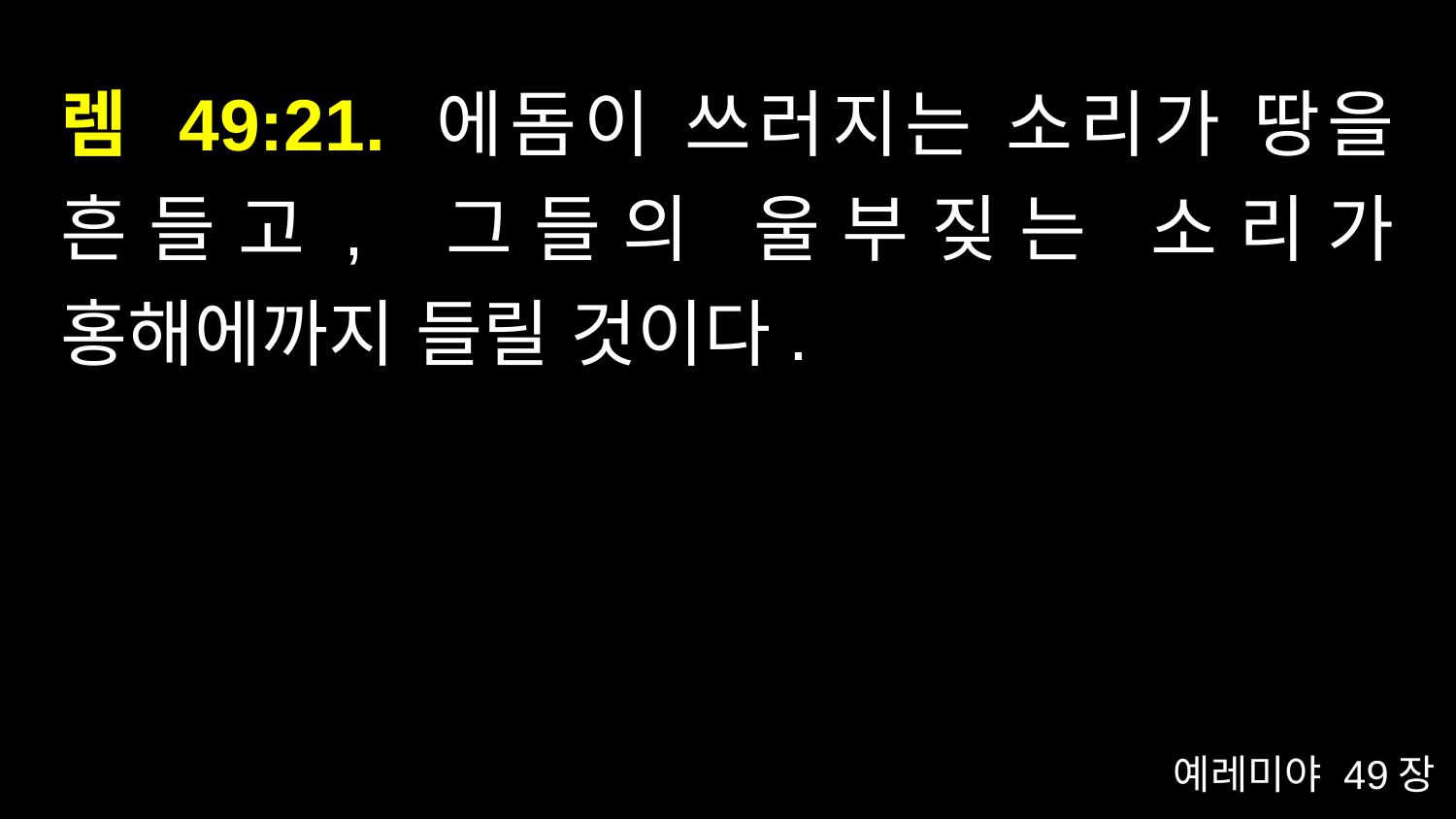

# 렘 49:21. 에돔이 쓰러지는 소리가 땅을 흔들고, 그들의 울부짖는 소리가 홍해에까지 들릴 것이다.
예레미야 49장